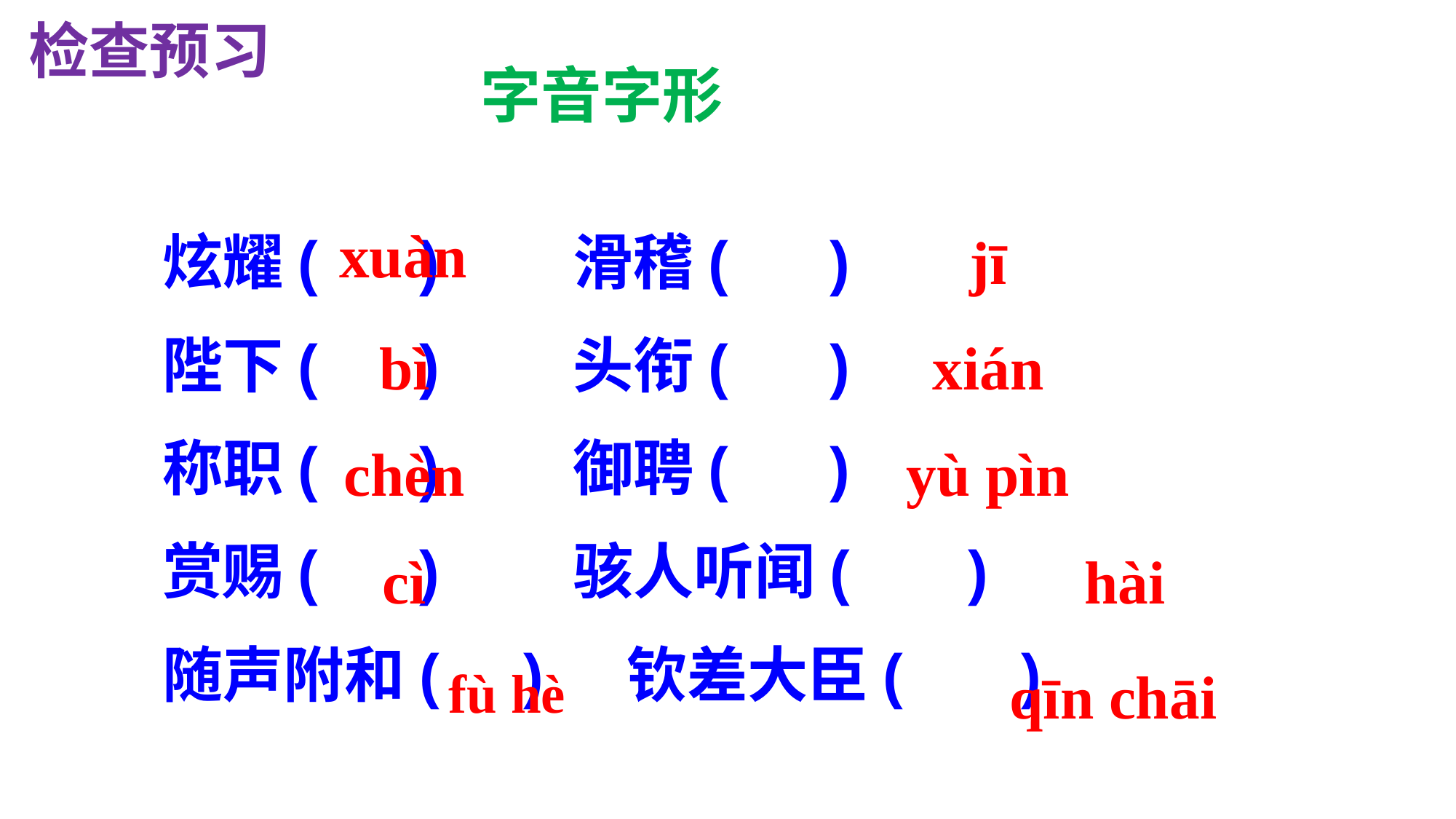

检查预习
字音字形
xuàn
炫耀(      )       滑稽(      )
陛下(      )       头衔(      )
称职(      )       御聘(      )
赏赐(      )       骇人听闻(       )
随声附和(     )    钦差大臣(       )
jī
bì
xián
chèn
yù pìn
cì
hài
fù hè
qīn chāi